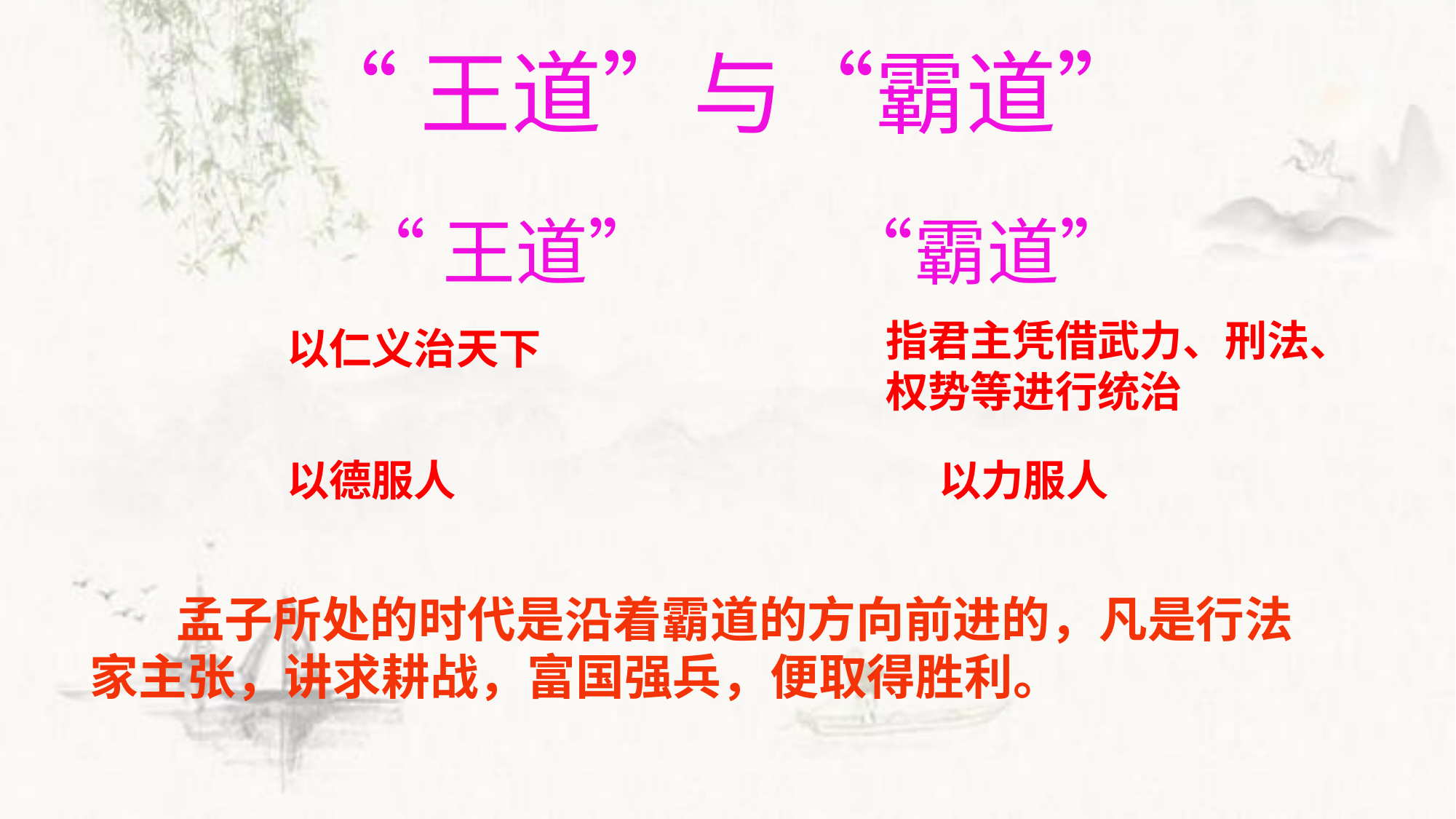

“王道”与“霸道”
“王道”           “霸道”
指君主凭借武力、刑法、权势等进行统治
以仁义治天下
以德服人
以力服人
孟子所处的时代是沿着霸道的方向前进的，凡是行法家主张，讲求耕战，富国强兵，便取得胜利。